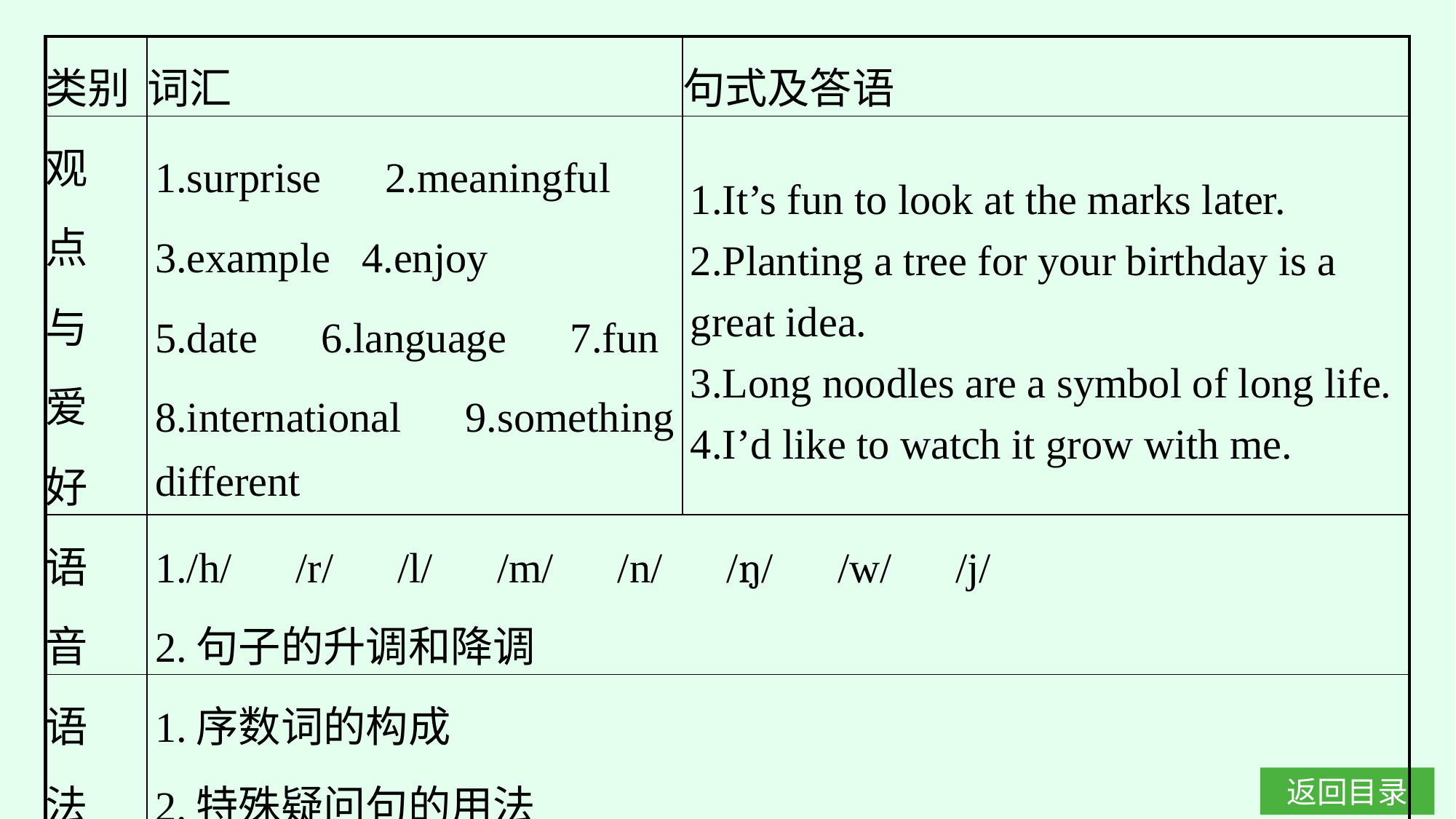

| 类别 | 词汇 | 句式及答语 |
| --- | --- | --- |
| 观 点 与 爱 好 | 1.surprise　2.meaningful　3.example 4.enjoy　5.date　6.language　7.fun 8.international　9.something different | 1.It’s fun to look at the marks later. 2.Planting a tree for your birthday is a great idea. 3.Long noodles are a symbol of long life. 4.I’d like to watch it grow with me. |
| 语 音 | 1./h/　/r/　/l/　/m/　/n/　/ŋ/　/w/　/j/ 2.句子的升调和降调 |  |
| 语 法 | 1.序数词的构成 2.特殊疑问句的用法 |  |